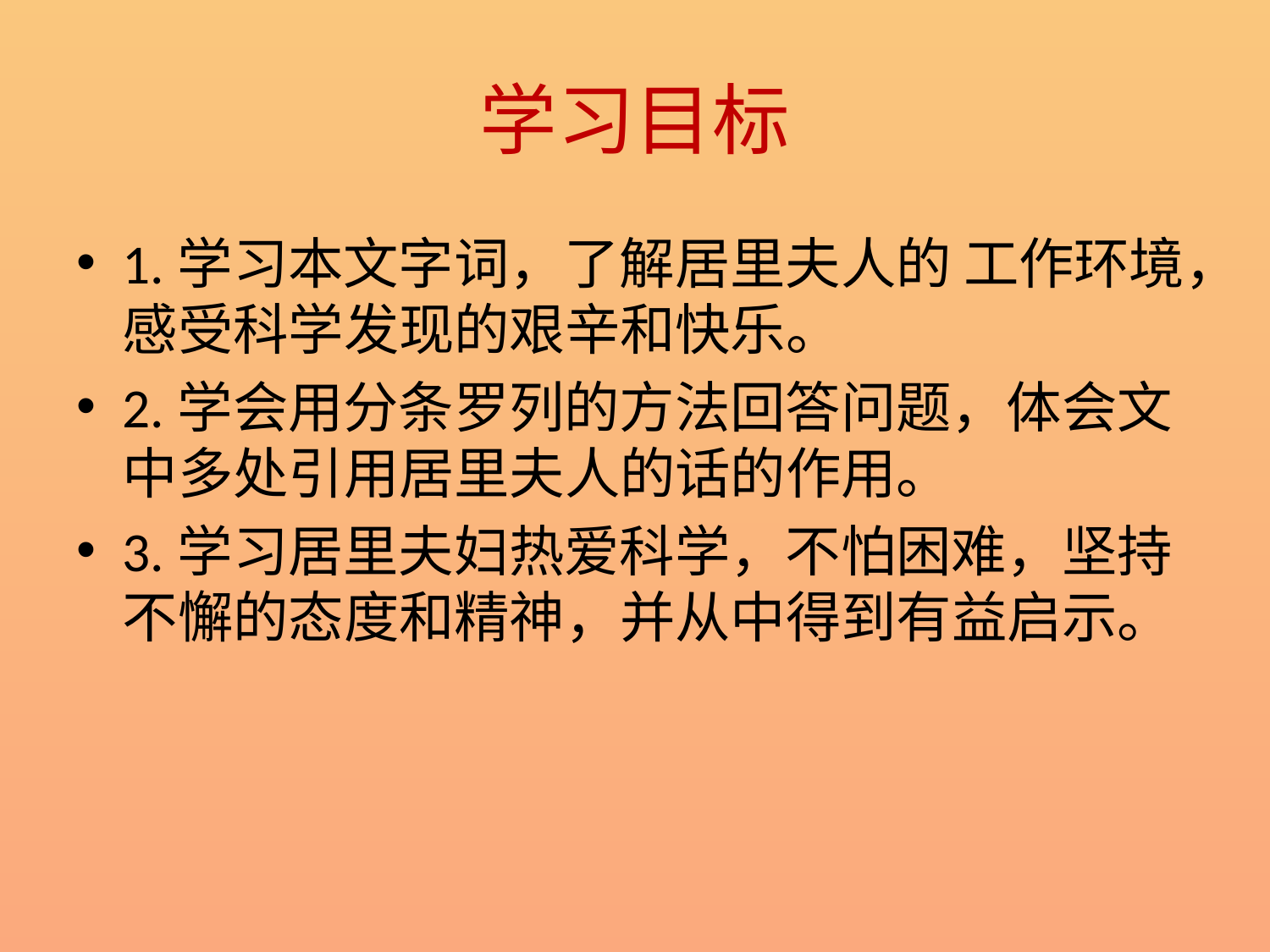

# 学习目标
1.学习本文字词，了解居里夫人的 工作环境，感受科学发现的艰辛和快乐。
2.学会用分条罗列的方法回答问题，体会文中多处引用居里夫人的话的作用。
3.学习居里夫妇热爱科学，不怕困难，坚持不懈的态度和精神，并从中得到有益启示。